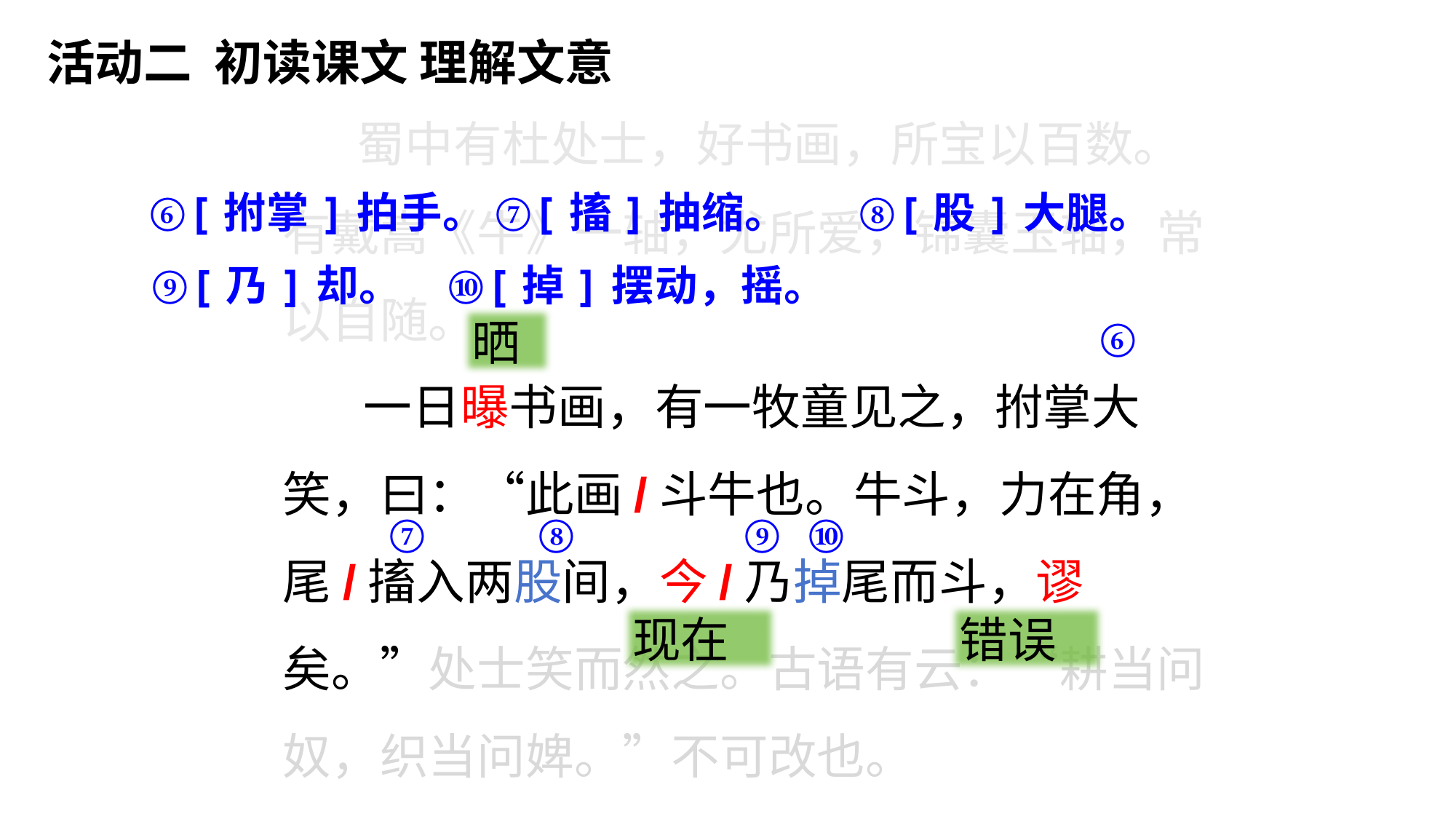

活动二  初读课文 理解文意
  蜀中有杜处士，好书画，所宝以百数。有戴嵩《牛》一轴，尤所爱，锦囊玉轴，常以自随。
   一日曝书画，有一牧童见之，拊掌大笑，曰：“此画/斗牛也。牛斗，力在角，尾/搐入两股间，今/乃掉尾而斗，谬矣。”处士笑而然之。古语有云：“耕当问奴，织当问婢。”不可改也。
⑥[拊掌]拍手。
 ⑦[搐]抽缩。
⑧[股]大腿。
 ⑨[乃]却。
⑩[掉]摆动，摇。
晒
⑥
⑦
⑧
⑩
⑨
现在
错误